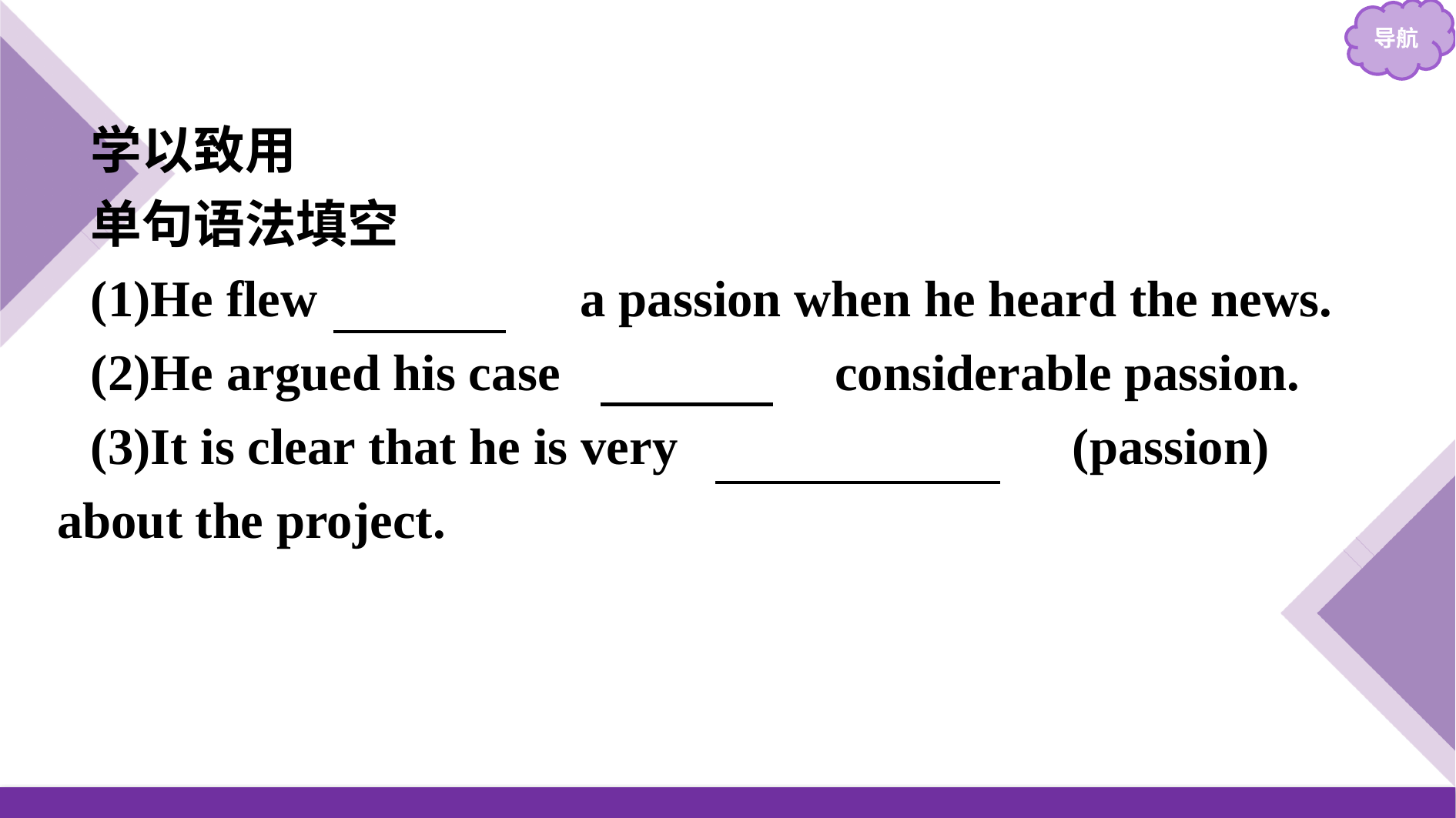

学以致用
单句语法填空
(1)He flew 　into　 a passion when he heard the news.
(2)He argued his case 　with　 considerable passion.
(3)It is clear that he is very 　passionate　(passion) about the project.